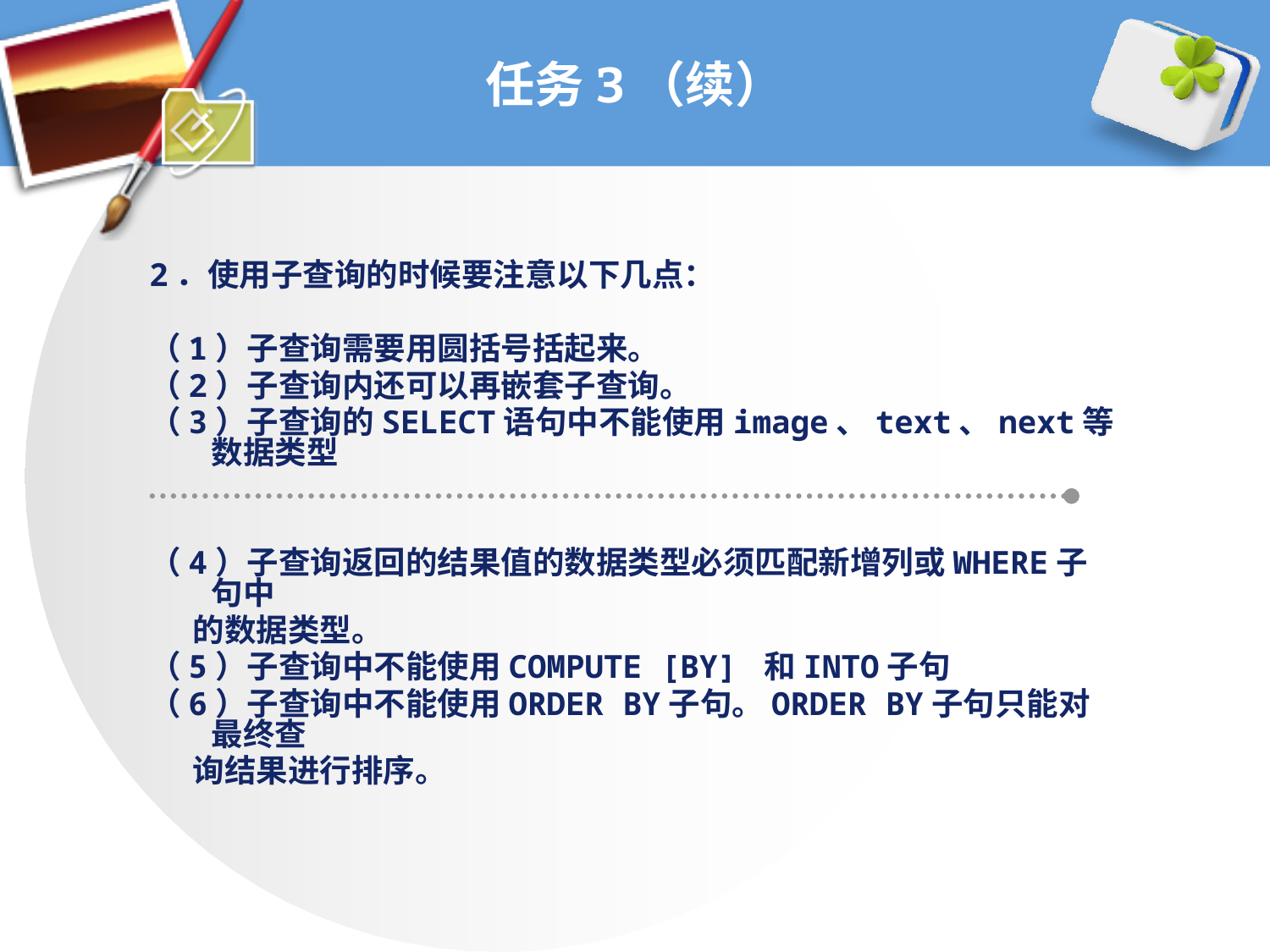

# 任务3（续）
2．使用子查询的时候要注意以下几点：

（1）子查询需要用圆括号括起来。
（2）子查询内还可以再嵌套子查询。
（3）子查询的SELECT语句中不能使用image、text、next等数据类型

（4）子查询返回的结果值的数据类型必须匹配新增列或WHERE子句中
     的数据类型。
（5）子查询中不能使用COMPUTE [BY] 和INTO子句
（6）子查询中不能使用ORDER BY子句。ORDER BY子句只能对最终查
     询结果进行排序。